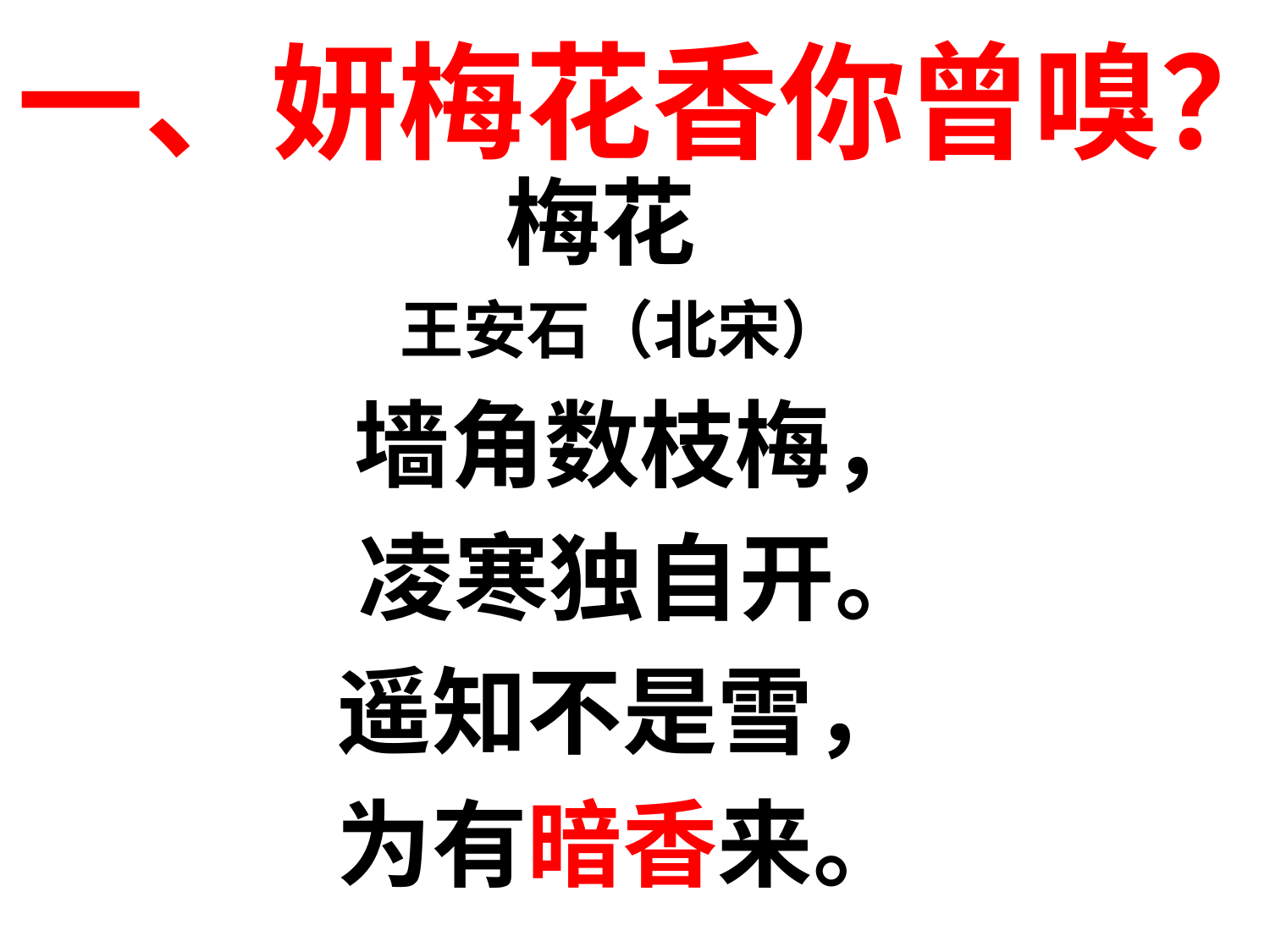

一、妍梅花香你曾嗅？
梅花
王安石（北宋）
 墙角数枝梅，
 凌寒独自开。
遥知不是雪，
为有暗香来。